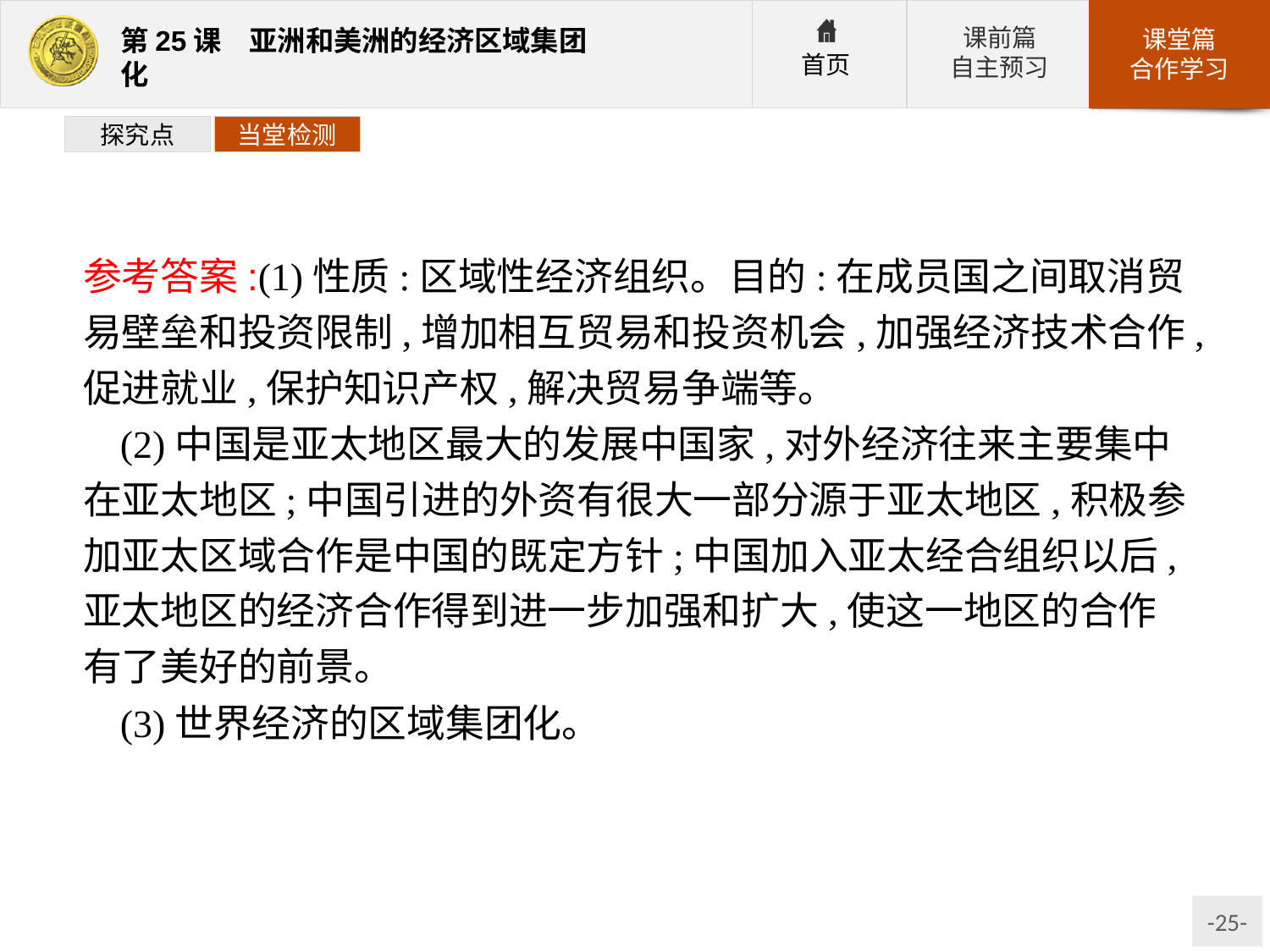

探究点
当堂检测
参考答案:(1)性质:区域性经济组织。目的:在成员国之间取消贸易壁垒和投资限制,增加相互贸易和投资机会,加强经济技术合作,促进就业,保护知识产权,解决贸易争端等。
(2)中国是亚太地区最大的发展中国家,对外经济往来主要集中在亚太地区;中国引进的外资有很大一部分源于亚太地区,积极参加亚太区域合作是中国的既定方针;中国加入亚太经合组织以后,亚太地区的经济合作得到进一步加强和扩大,使这一地区的合作有了美好的前景。
(3)世界经济的区域集团化。